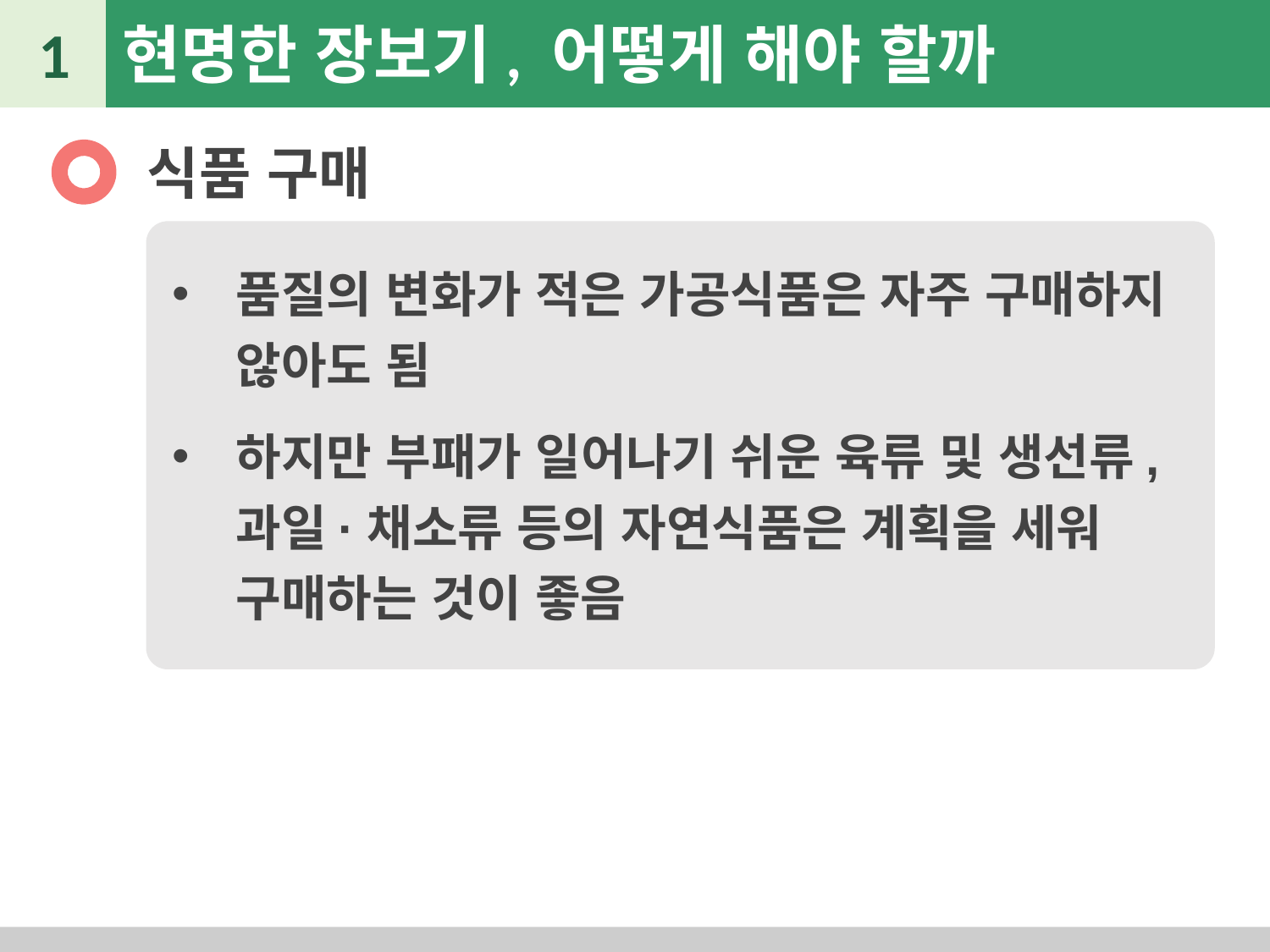

1
현명한 장보기, 어떻게 해야 할까
식품 구매

품질의 변화가 적은 가공식품은 자주 구매하지 않아도 됨
하지만 부패가 일어나기 쉬운 육류 및 생선류, 과일·채소류 등의 자연식품은 계획을 세워 구매하는 것이 좋음